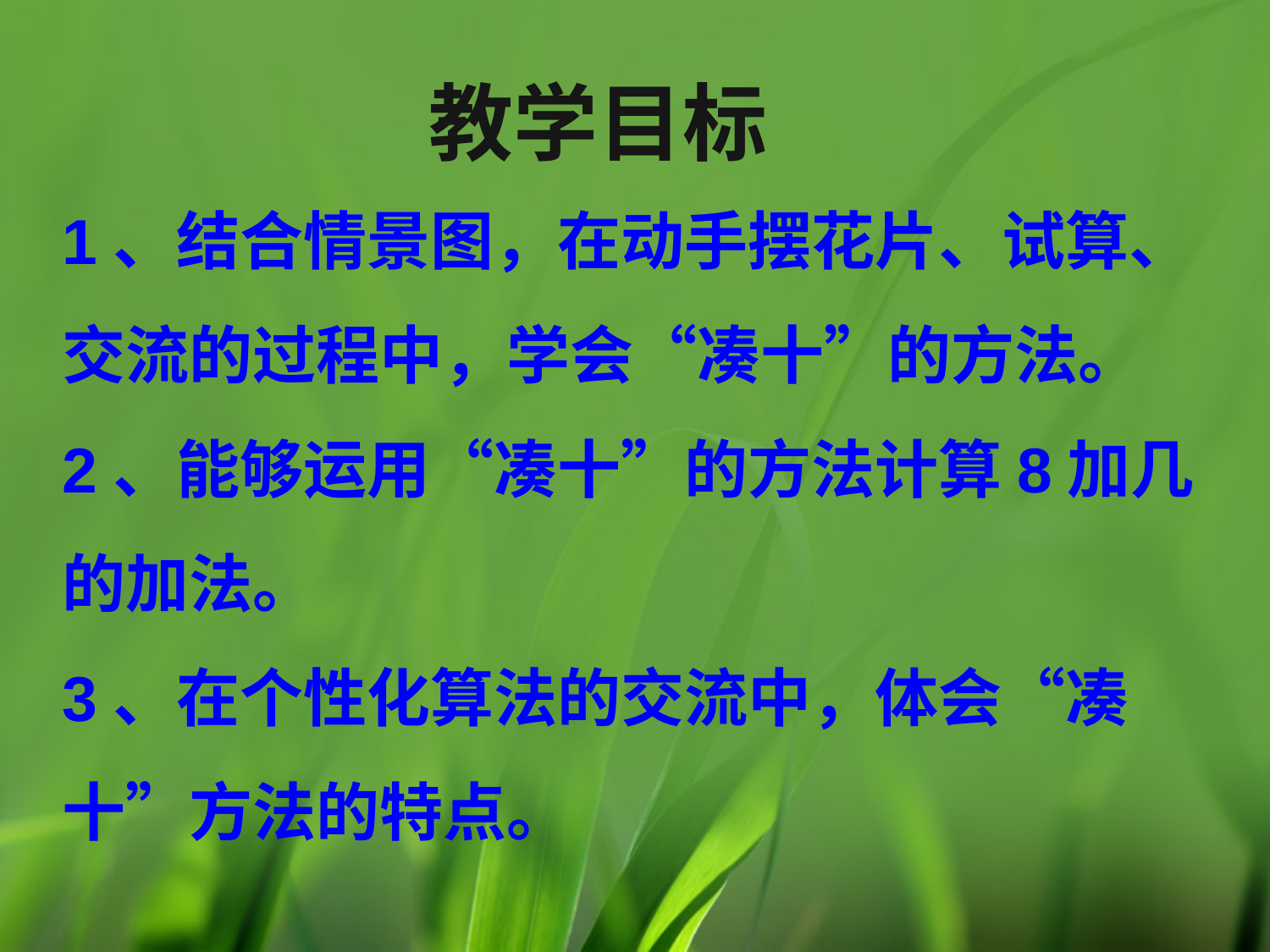

教学目标
1、结合情景图，在动手摆花片、试算、交流的过程中，学会“凑十”的方法。
2、能够运用“凑十”的方法计算8加几的加法。
3、在个性化算法的交流中，体会“凑十”方法的特点。